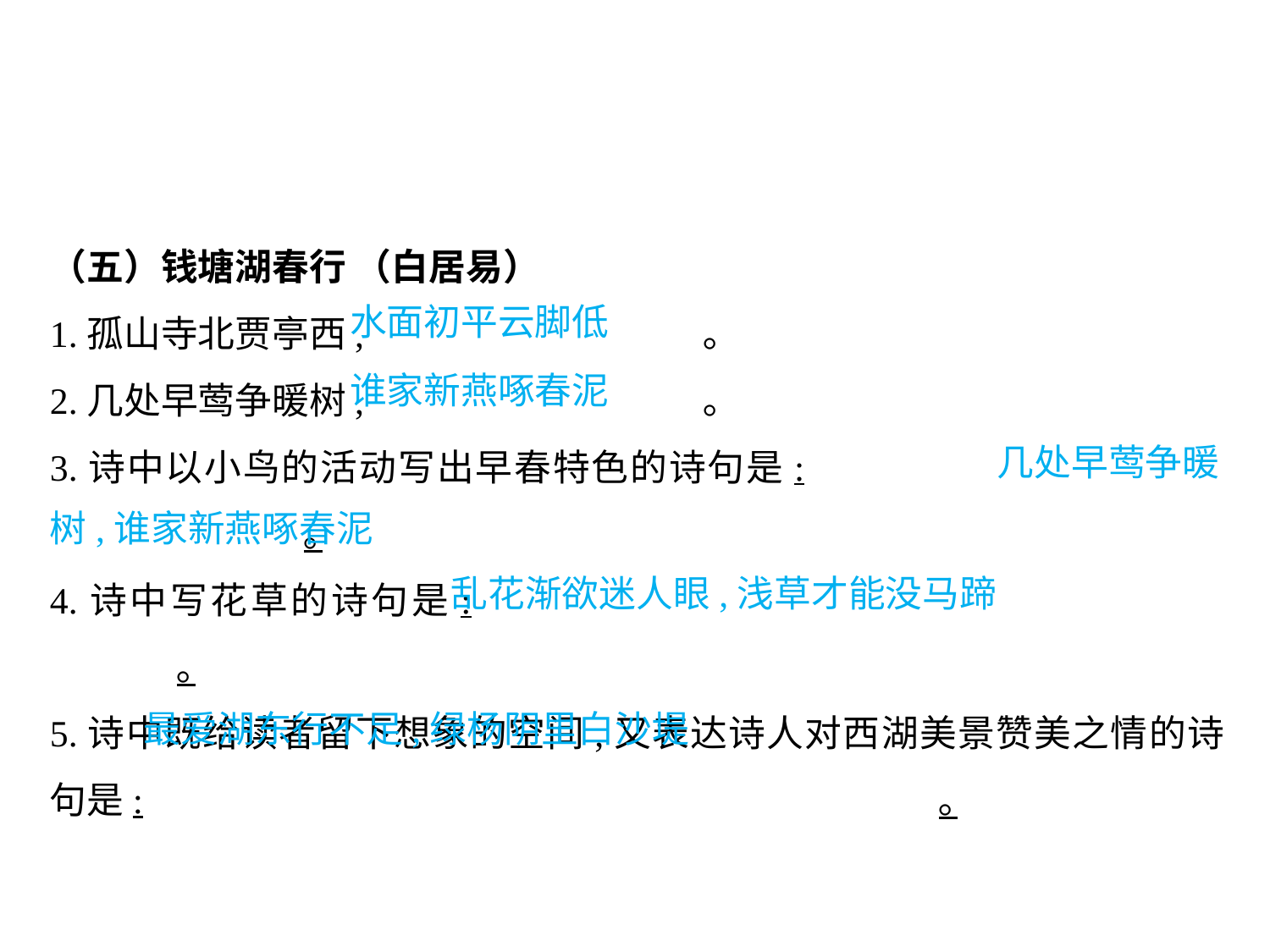

（五）钱塘湖春行 （白居易）
1.孤山寺北贾亭西,			 ｡
2.几处早莺争暖树,			 ｡
3.诗中以小鸟的活动写出早春特色的诗句是:						｡
4.诗中写花草的诗句是:							｡
5.诗中既给读者留下想象的空间,又表达诗人对西湖美景赞美之情的诗句是:							｡
水面初平云脚低
谁家新燕啄春泥
							      几处早莺争暖树,谁家新燕啄春泥
乱花渐欲迷人眼,浅草才能没马蹄
最爱湖东行不足,绿杨阴里白沙堤